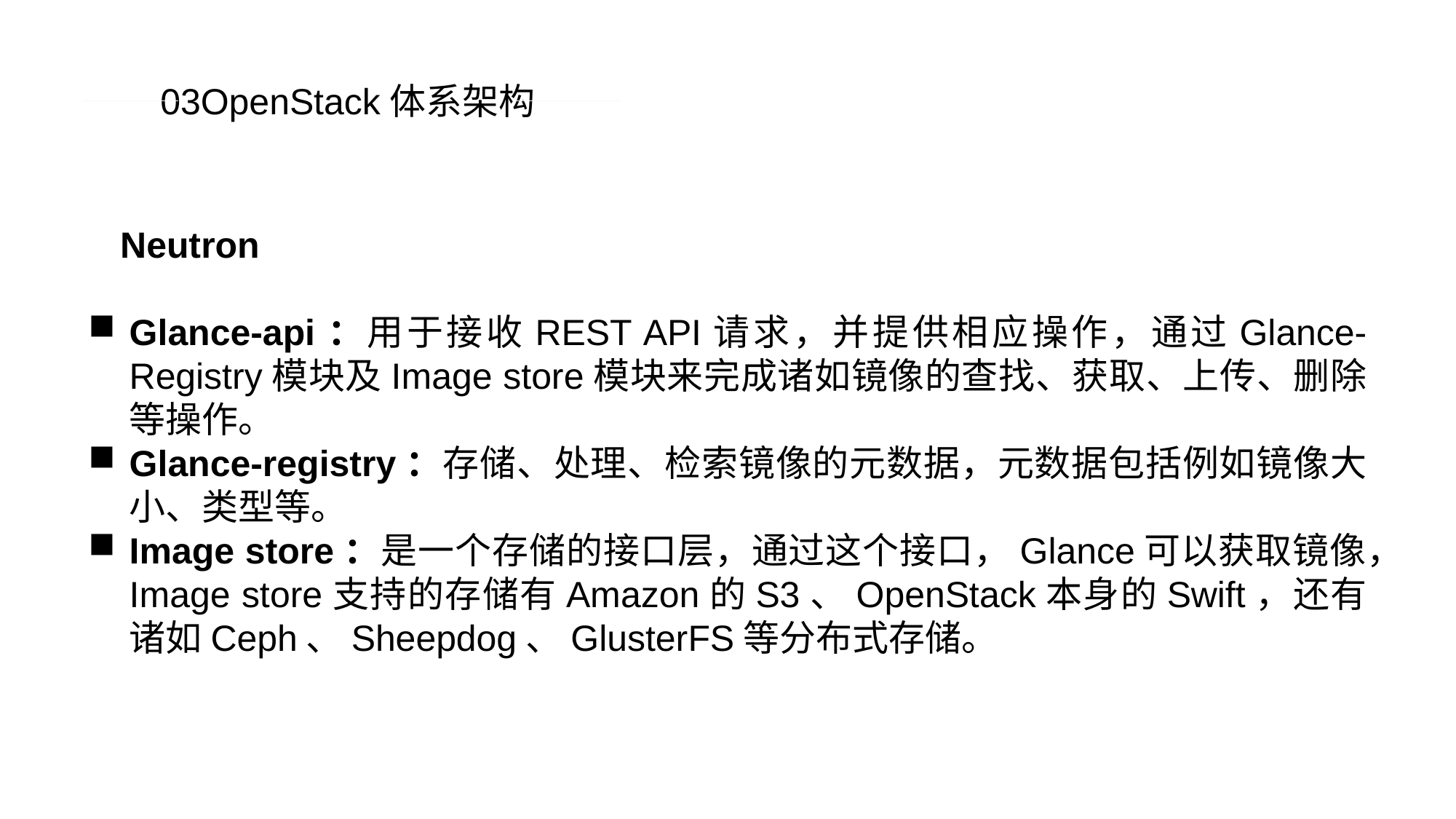

03OpenStack体系架构
Neutron

Glance-api：用于接收REST API请求，并提供相应操作，通过Glance-Registry模块及Image store模块来完成诸如镜像的查找、获取、上传、删除等操作。
Glance-registry：存储、处理、检索镜像的元数据，元数据包括例如镜像大小、类型等。
Image store：是一个存储的接口层，通过这个接口，Glance可以获取镜像，Image store支持的存储有Amazon的S3、OpenStack本身的Swift，还有诸如Ceph、Sheepdog、GlusterFS等分布式存储。

PPT模板 http://www.1ppt.com/moban/